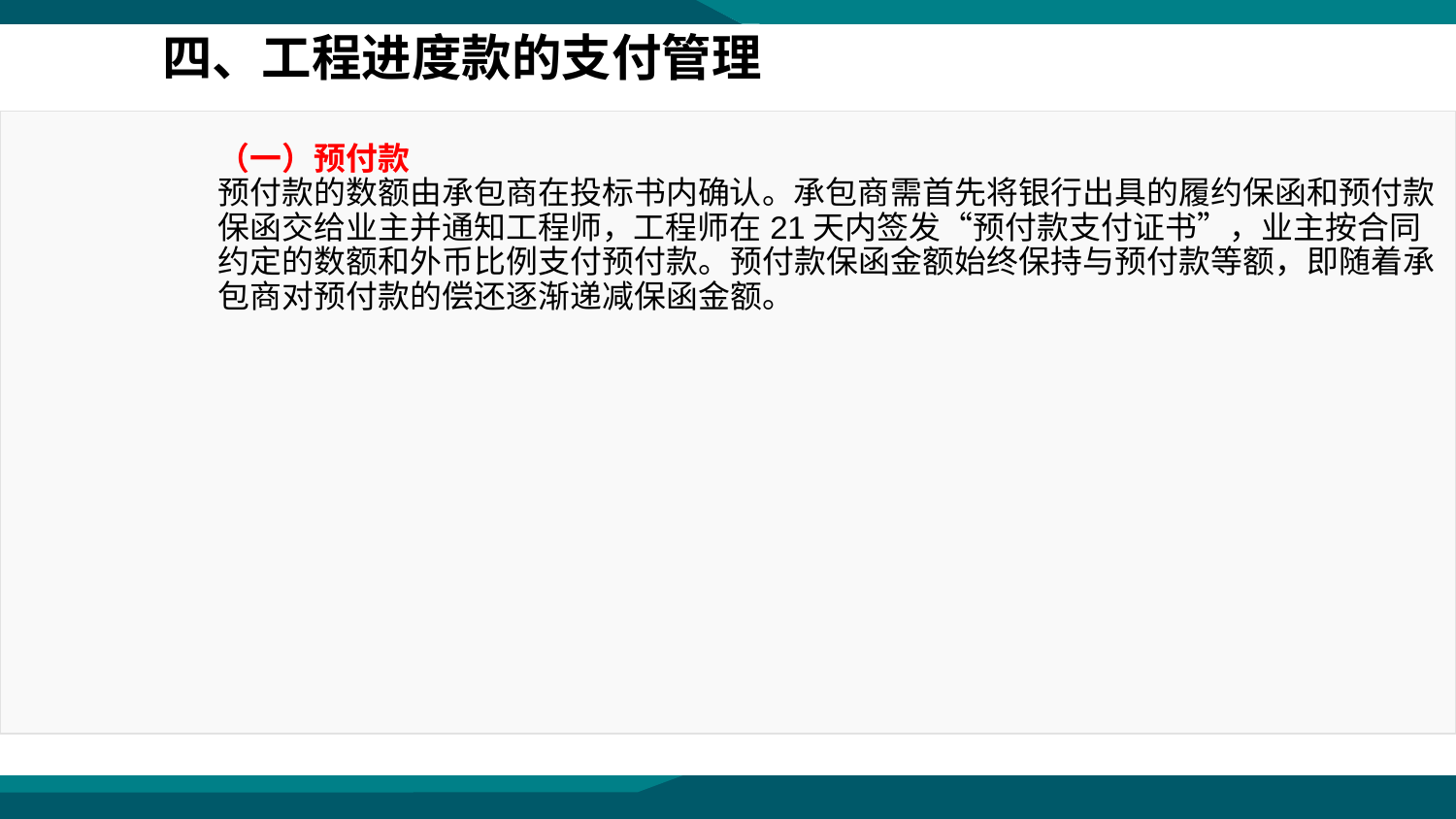

四、工程进度款的支付管理
（一）预付款
预付款的数额由承包商在投标书内确认。承包商需首先将银行出具的履约保函和预付款保函交给业主并通知工程师，工程师在21天内签发“预付款支付证书”，业主按合同约定的数额和外币比例支付预付款。预付款保函金额始终保持与预付款等额，即随着承包商对预付款的偿还逐渐递减保函金额。